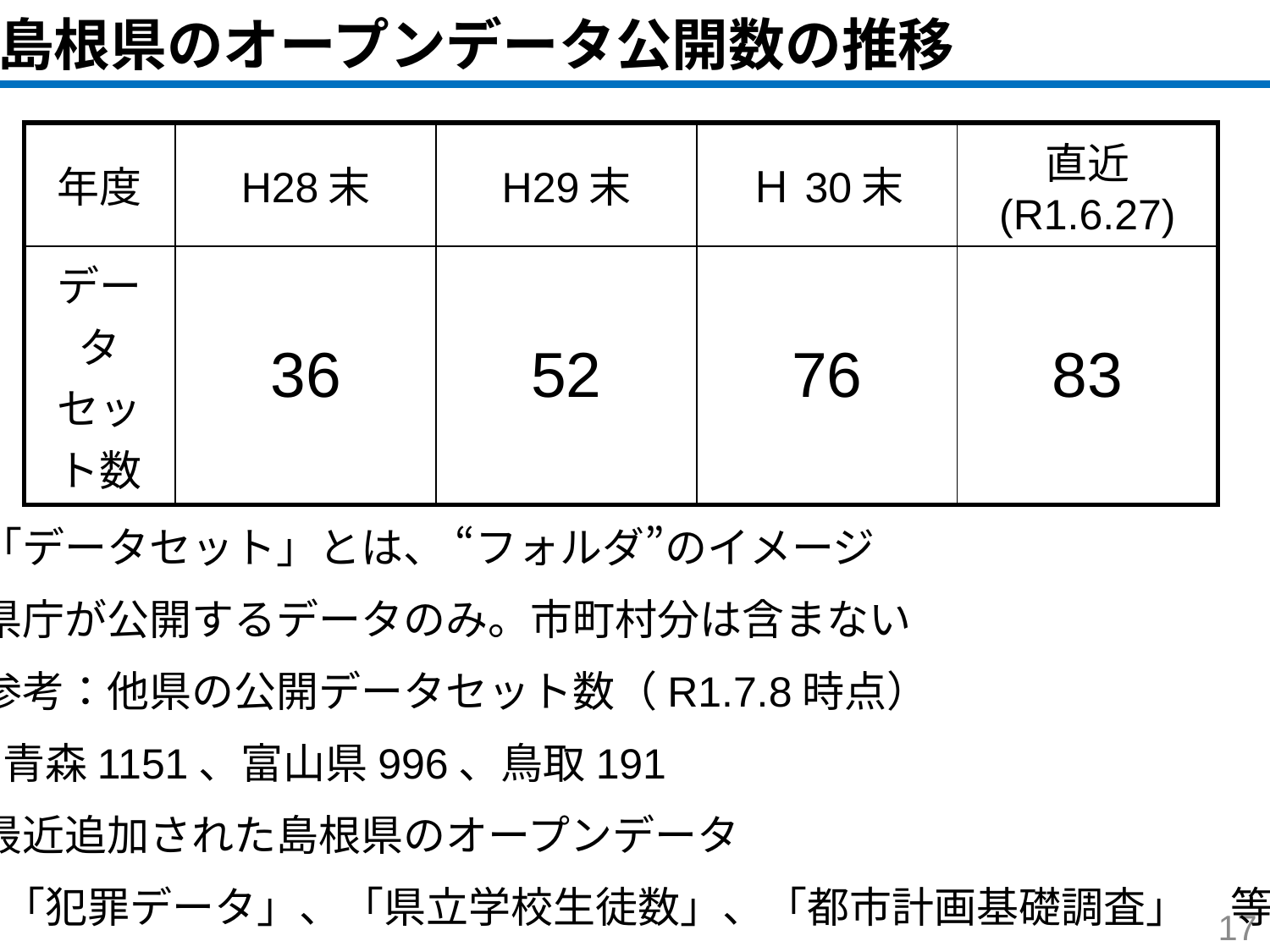

島根県のオープンデータ公開数の推移
| 年度 | H28末 | H29末 | Ｈ30末 | 直近 (R1.6.27) |
| --- | --- | --- | --- | --- |
| データセット数 | 36 | 52 | 76 | 83 |
※ 「データセット」とは、 “フォルダ”のイメージ
※ 県庁が公開するデータのみ。市町村分は含まない
※ 参考：他県の公開データセット数（R1.7.8時点）
　　青森1151、富山県996、鳥取191
※ 最近追加された島根県のオープンデータ
　　「犯罪データ」、「県立学校生徒数」、「都市計画基礎調査」　等
17